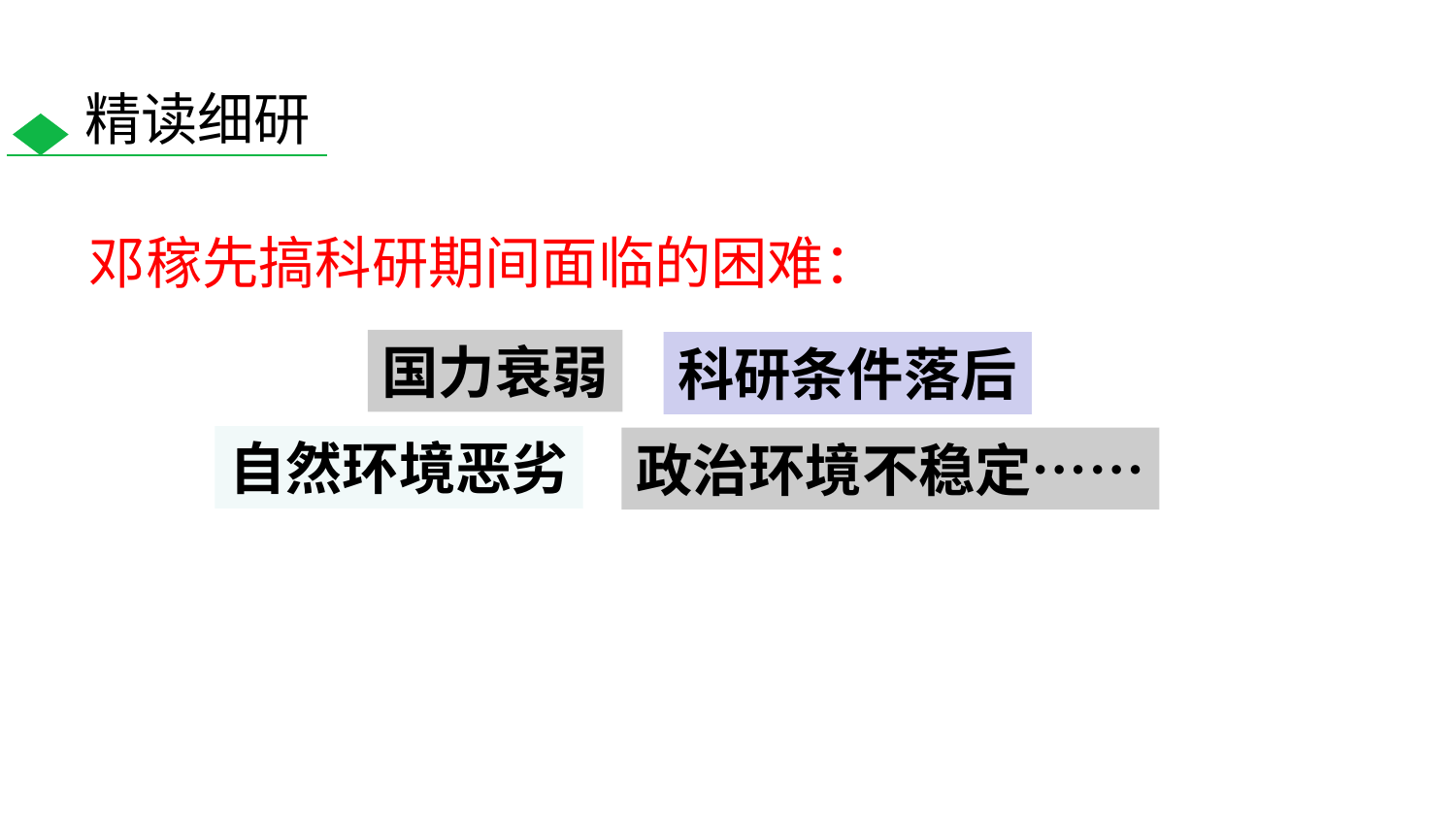

精读细研

邓稼先搞科研期间面临的困难：
国力衰弱
科研条件落后
自然环境恶劣
政治环境不稳定……